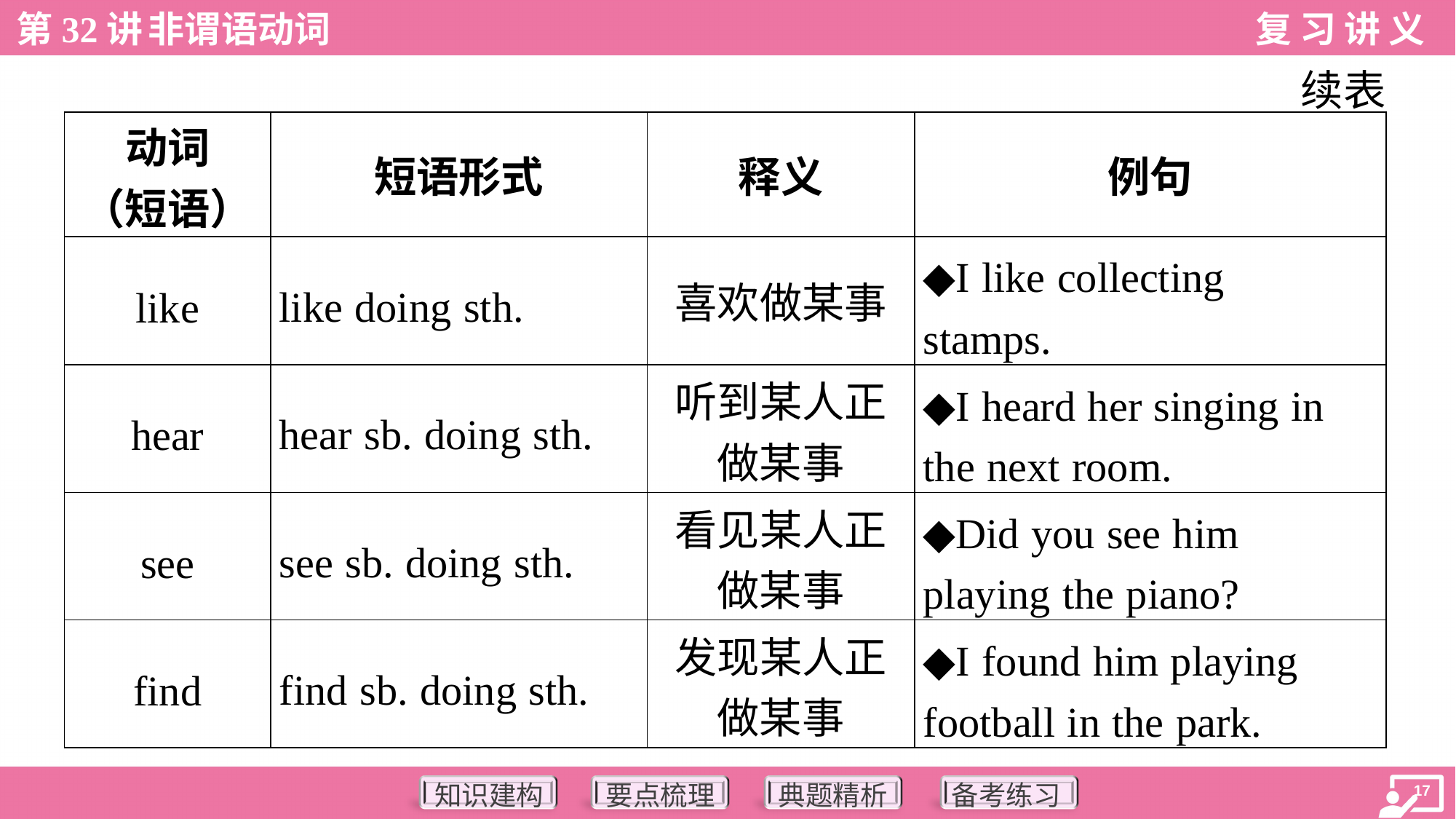

续表
| 动词 （短语） | 短语形式 | 释义 | 例句 |
| --- | --- | --- | --- |
| like | like doing sth. | 喜欢做某事 | ◆I like collecting stamps. |
| hear | hear sb. doing sth. | 听到某人正 做某事 | ◆I heard her singing in the next room. |
| see | see sb. doing sth. | 看见某人正 做某事 | ◆Did you see him playing the piano? |
| find | find sb. doing sth. | 发现某人正 做某事 | ◆I found him playing football in the park. |